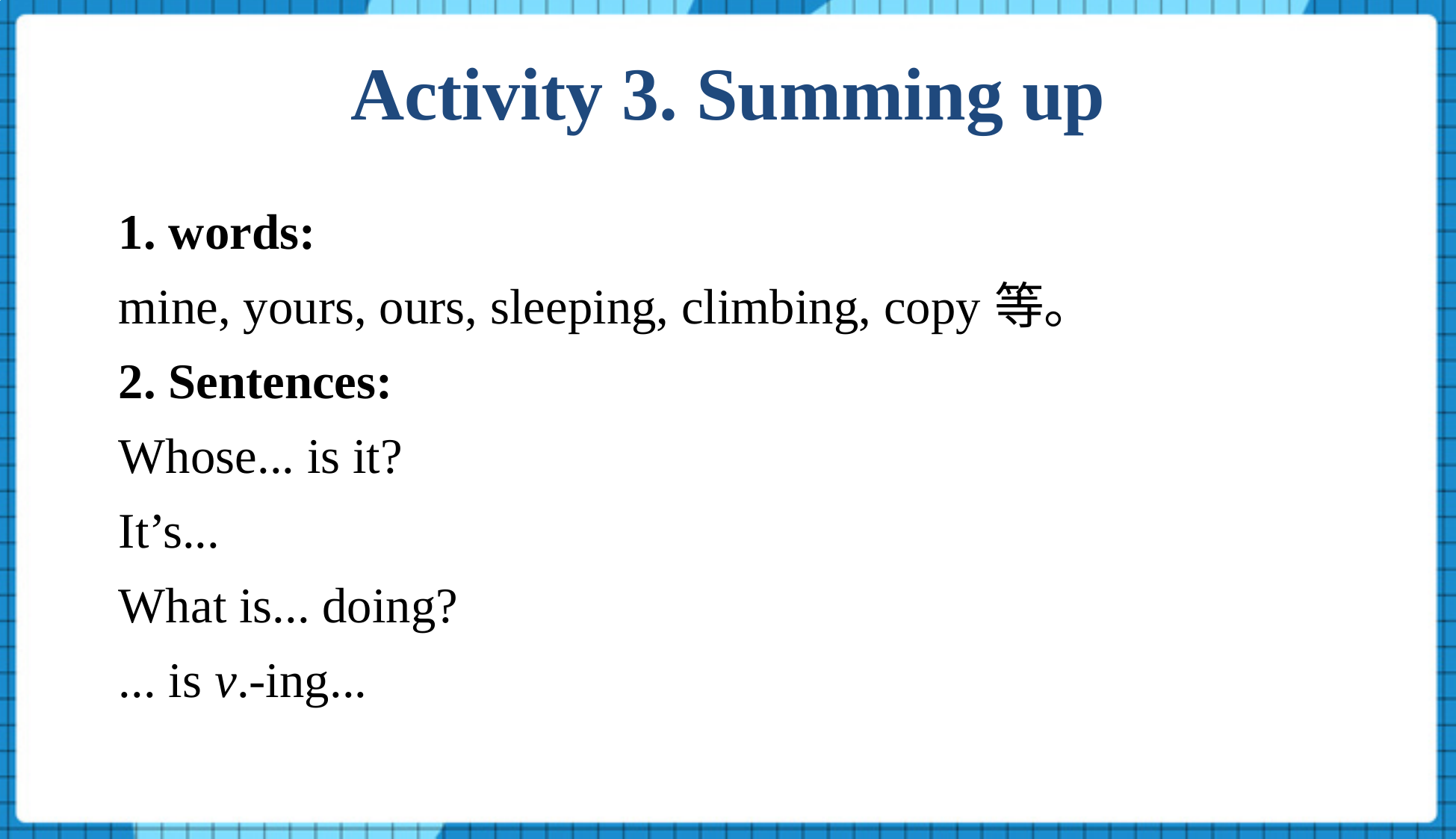

Activity 3. Summing up
1. words:
mine, yours, ours, sleeping, climbing, copy等。
2. Sentences:
Whose... is it?
It’s...
What is... doing?
... is v.-ing...